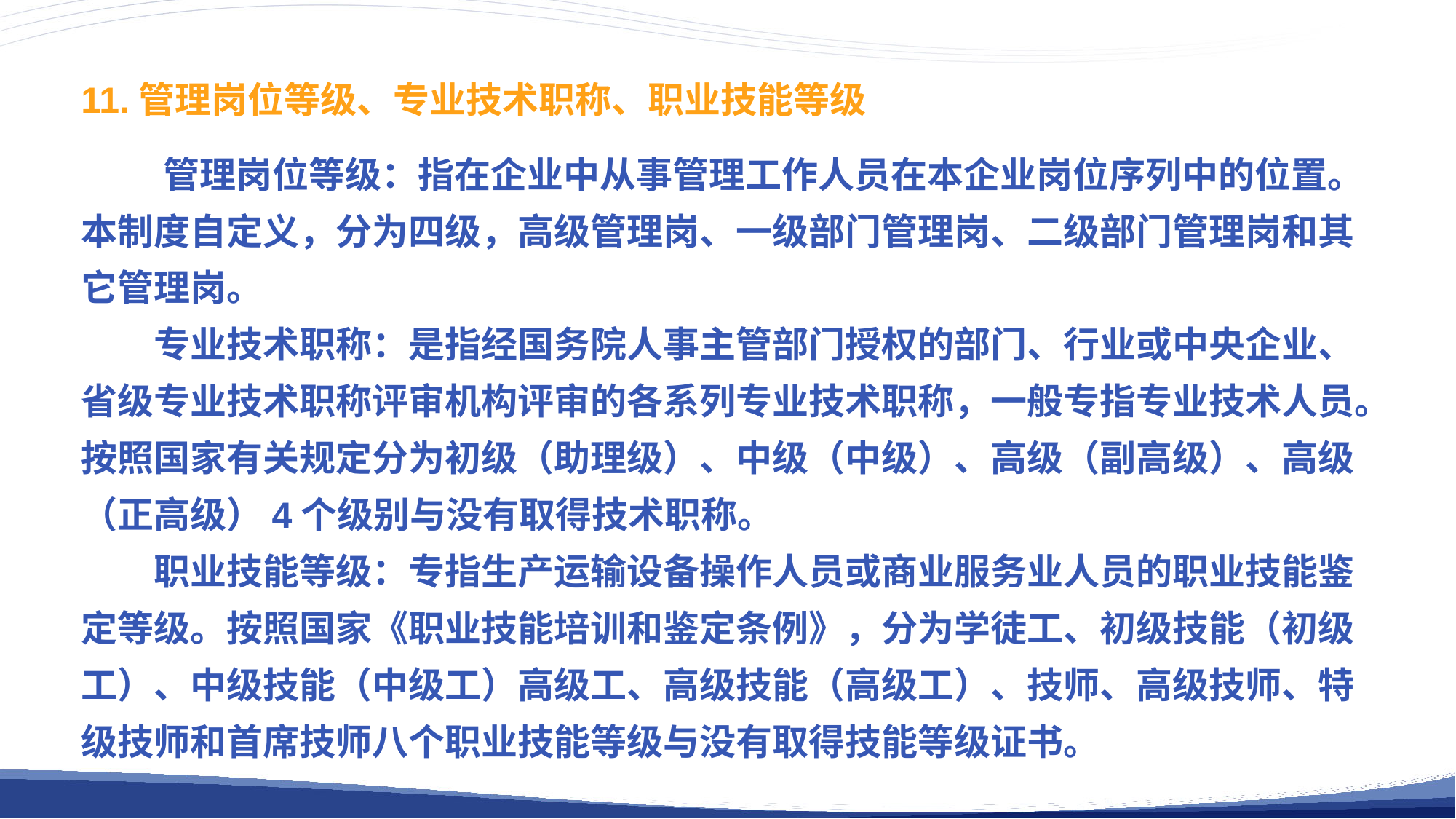

11.管理岗位等级、专业技术职称、职业技能等级
         管理岗位等级：指在企业中从事管理工作人员在本企业岗位序列中的位置。本制度自定义，分为四级，高级管理岗、一级部门管理岗、二级部门管理岗和其它管理岗。
专业技术职称：是指经国务院人事主管部门授权的部门、行业或中央企业、省级专业技术职称评审机构评审的各系列专业技术职称，一般专指专业技术人员。按照国家有关规定分为初级（助理级）、中级（中级）、高级（副高级）、高级（正高级）4个级别与没有取得技术职称。
职业技能等级：专指生产运输设备操作人员或商业服务业人员的职业技能鉴定等级。按照国家《职业技能培训和鉴定条例》，分为学徒工、初级技能（初级工）、中级技能（中级工）高级工、高级技能（高级工）、技师、高级技师、特级技师和首席技师八个职业技能等级与没有取得技能等级证书。